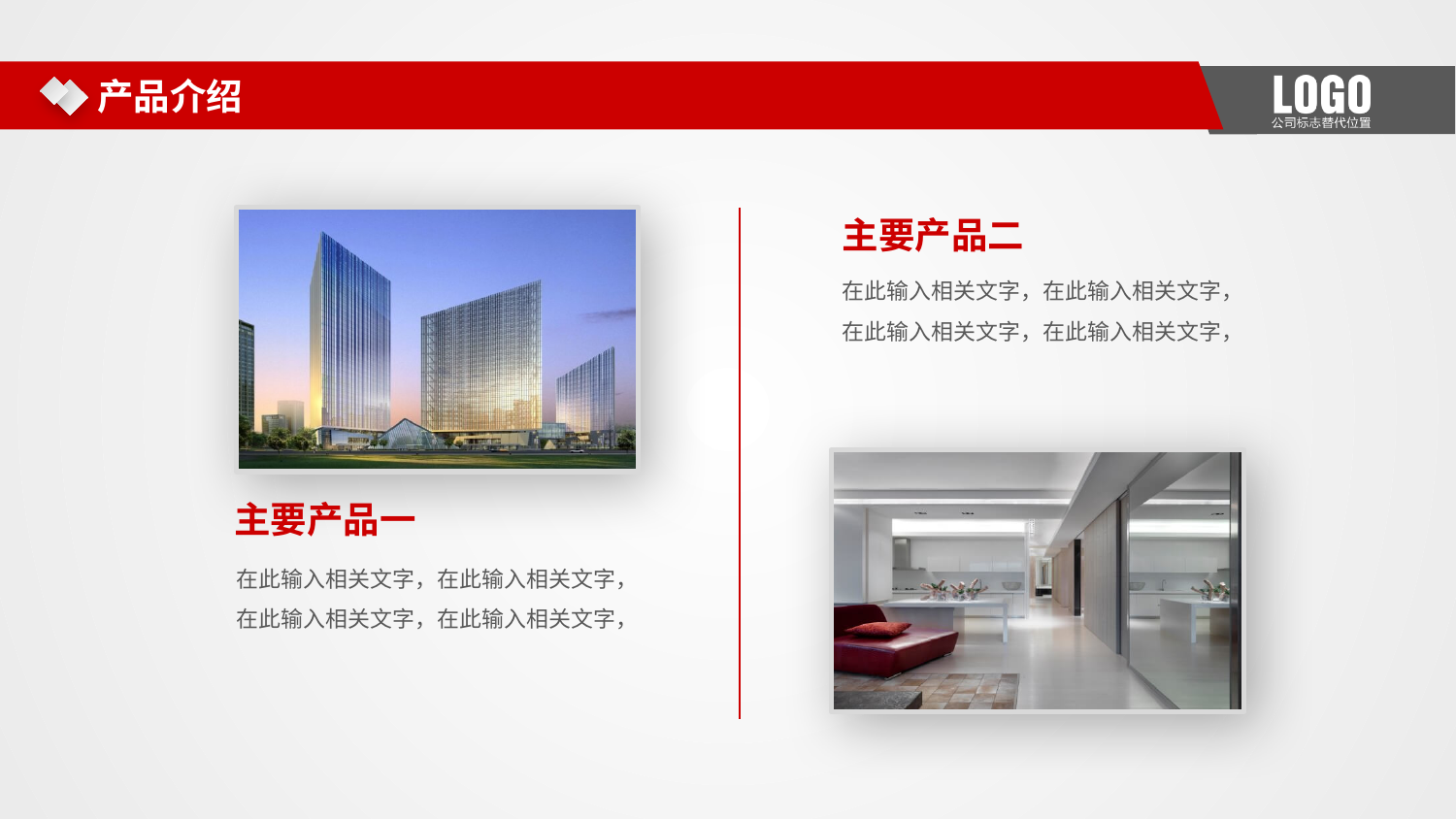

产品介绍

主要产品二
在此输入相关文字，在此输入相关文字，在此输入相关文字，在此输入相关文字，

主要产品一
在此输入相关文字，在此输入相关文字，在此输入相关文字，在此输入相关文字，